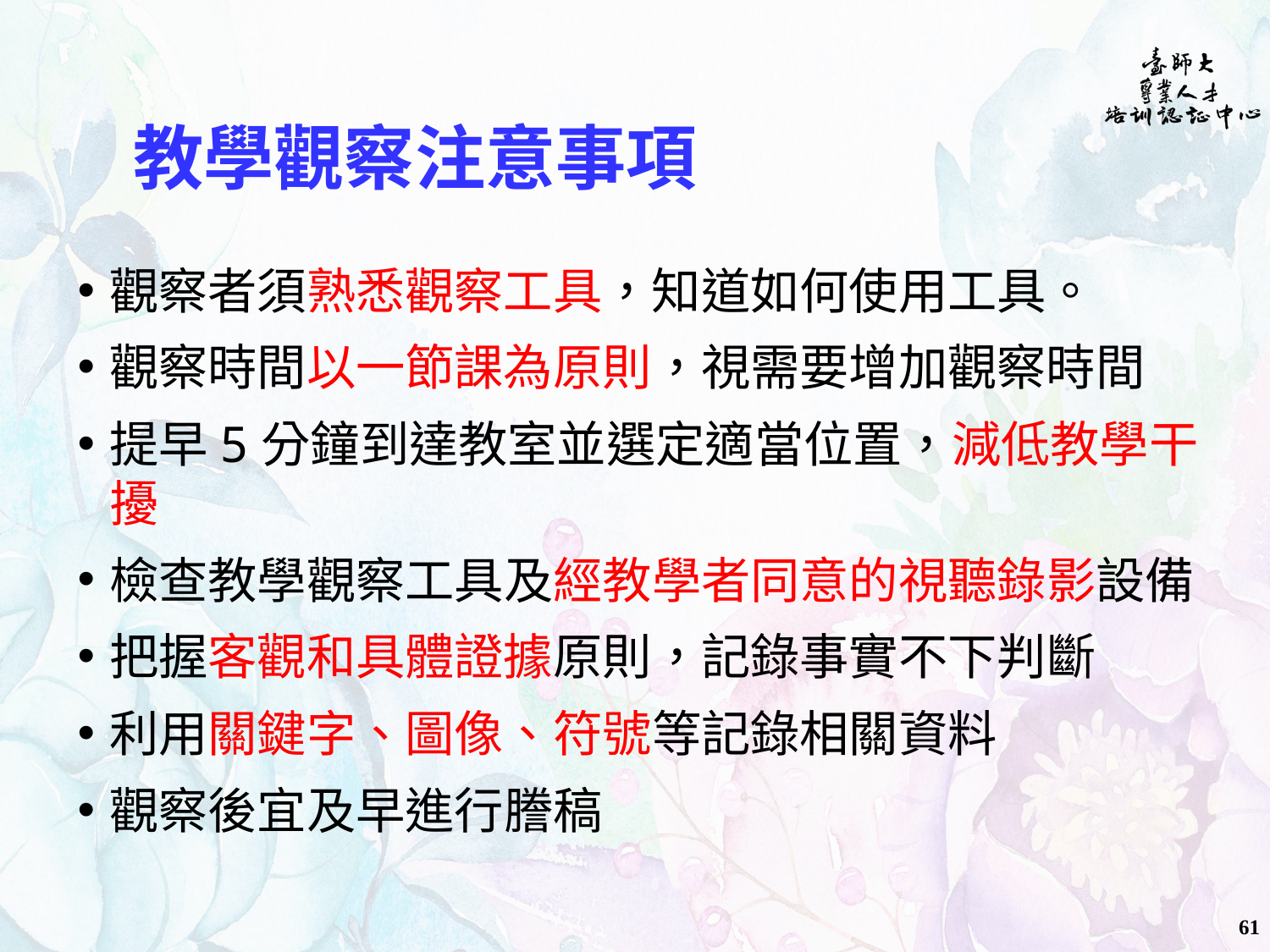

# 教學觀察注意事項
觀察者須熟悉觀察工具，知道如何使用工具。
觀察時間以一節課為原則，視需要增加觀察時間
提早5分鐘到達教室並選定適當位置，減低教學干擾
檢查教學觀察工具及經教學者同意的視聽錄影設備
把握客觀和具體證據原則，記錄事實不下判斷
利用關鍵字、圖像、符號等記錄相關資料
觀察後宜及早進行謄稿
61